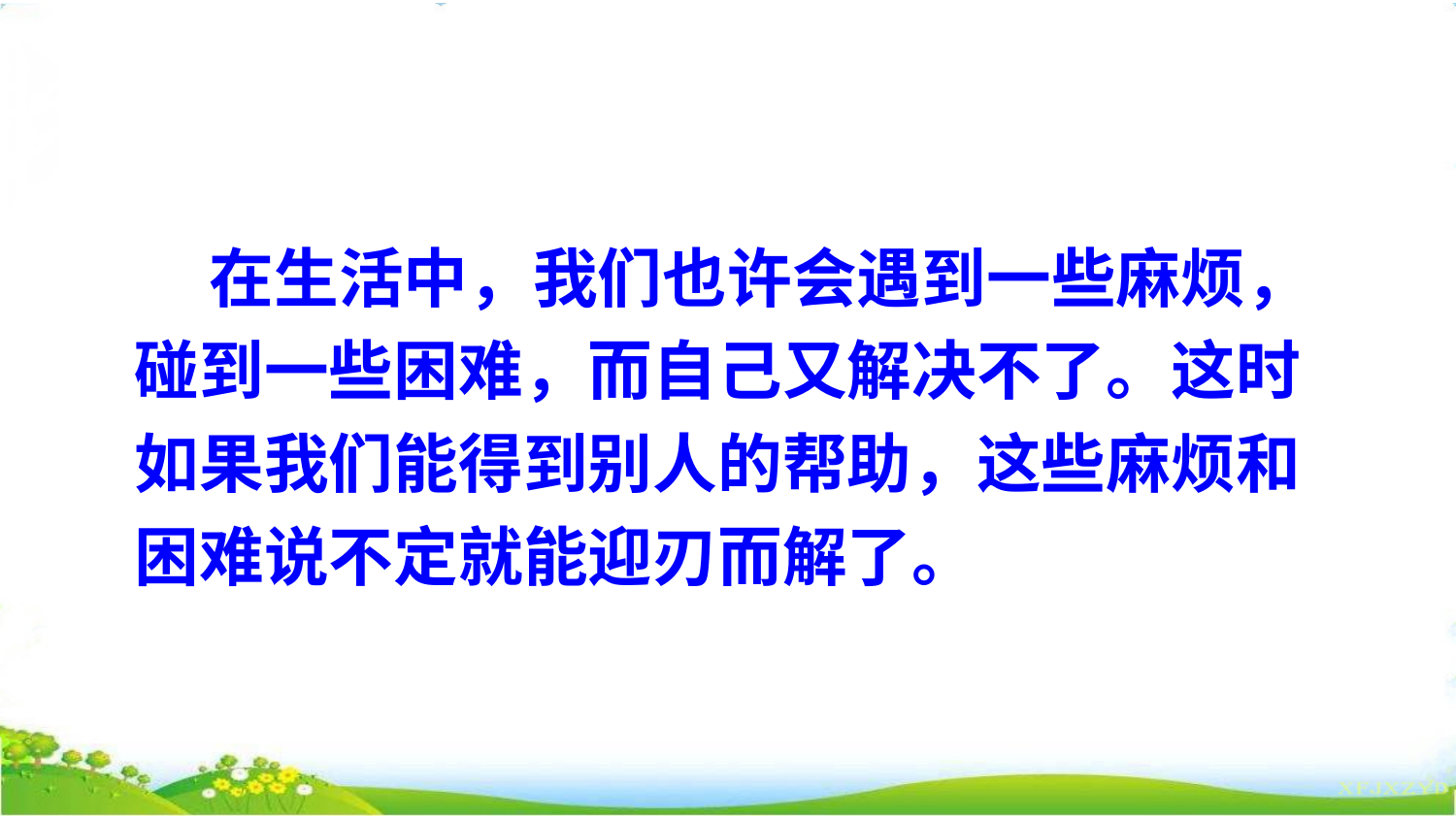

在生活中，我们也许会遇到一些麻烦，碰到一些困难，而自己又解决不了。这时如果我们能得到别人的帮助，这些麻烦和困难说不定就能迎刃而解了。